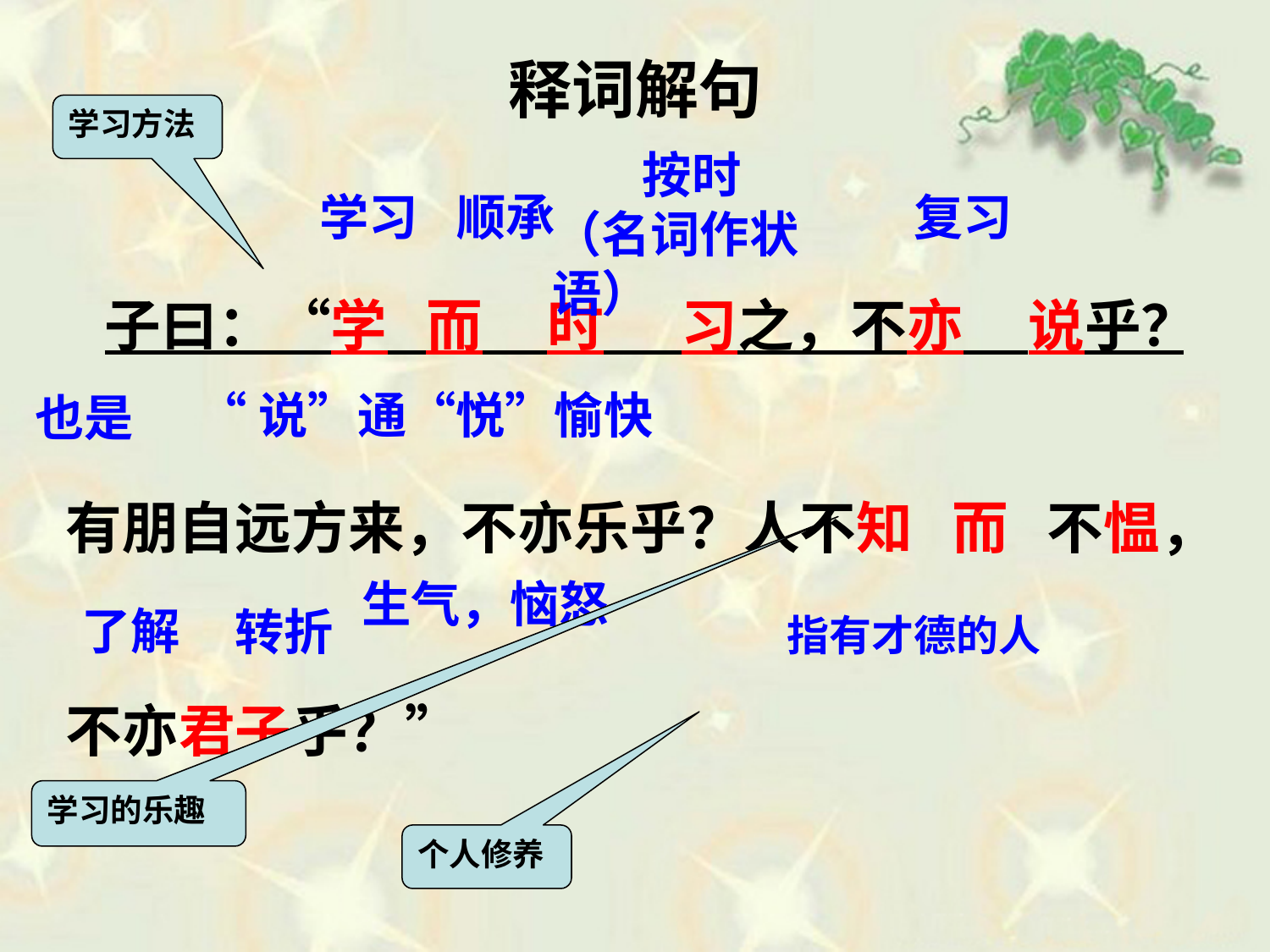

# 释词解句
学习方法
       按时
（名词作状语）
  子曰：“学   而     时      习之，不亦     说乎？有朋自远方来，不亦乐乎？人不知   而   不愠，不亦君子乎？”
学习
顺承
复习
“说”通“悦”愉快
也是
生气，恼怒
了解
转折
指有才德的人
学习的乐趣
个人修养